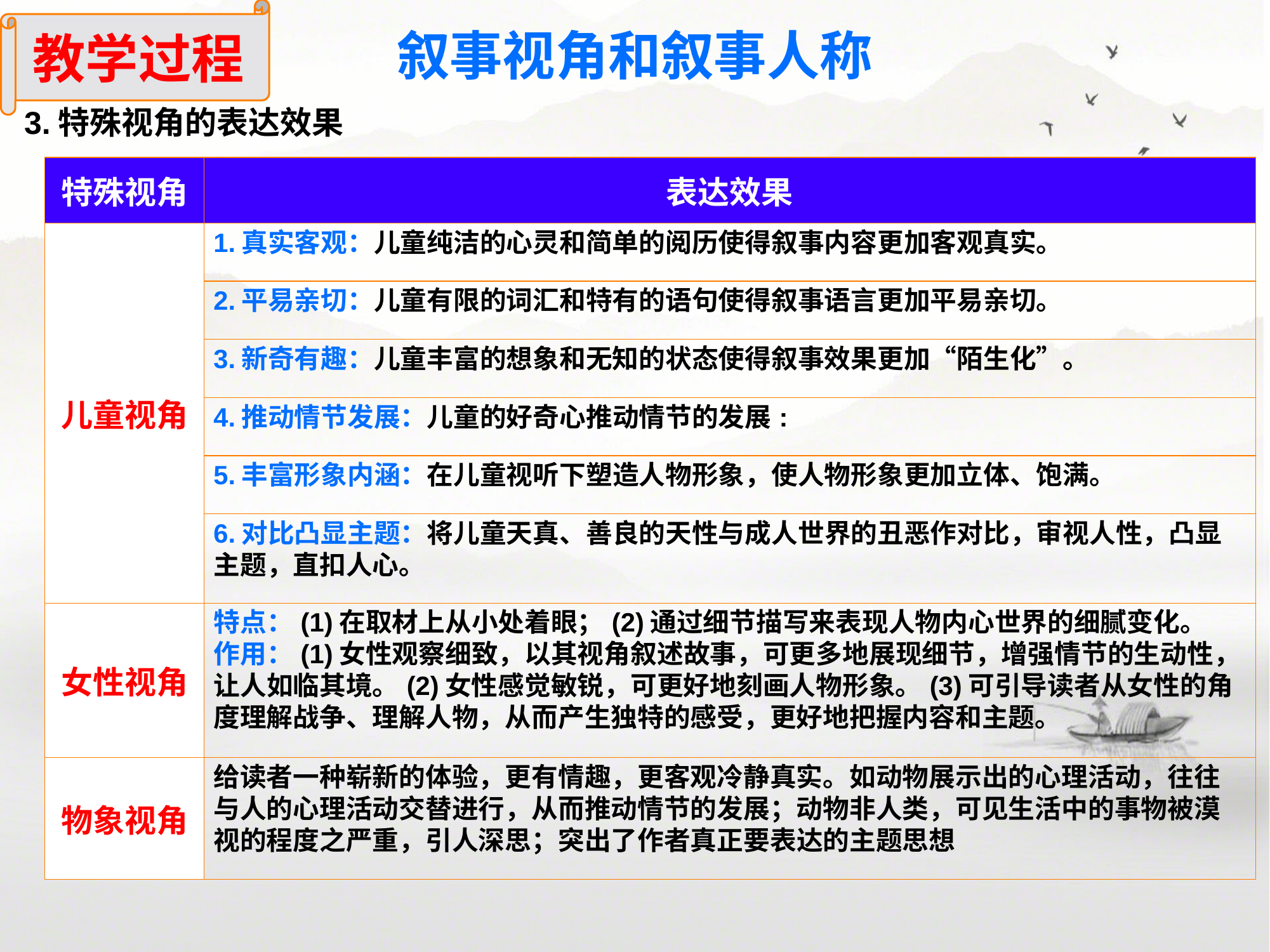

教学过程
叙事视角和叙事人称
3.特殊视角的表达效果
| 特殊视角 | 表达效果 |
| --- | --- |
| 儿童视角 | 1.真实客观：儿童纯洁的心灵和简单的阅历使得叙事内容更加客观真实。 |
|  | 2.平易亲切：儿童有限的词汇和特有的语句使得叙事语言更加平易亲切。 |
|  | 3.新奇有趣：儿童丰富的想象和无知的状态使得叙事效果更加“陌生化”。 |
|  | 4.推动情节发展：儿童的好奇心推动情节的发展: |
|  | 5.丰富形象内涵：在儿童视听下塑造人物形象，使人物形象更加立体、饱满。 |
|  | 6.对比凸显主题：将儿童天真、善良的天性与成人世界的丑恶作对比，审视人性，凸显主题，直扣人心。 |
| 女性视角 | 特点：(1)在取材上从小处着眼；(2)通过细节描写来表现人物内心世界的细腻变化。 作用：(1)女性观察细致，以其视角叙述故事，可更多地展现细节，增强情节的生动性，让人如临其境。(2)女性感觉敏锐，可更好地刻画人物形象。(3)可引导读者从女性的角度理解战争、理解人物，从而产生独特的感受，更好地把握内容和主题。 |
| 物象视角 | 给读者一种崭新的体验，更有情趣，更客观冷静真实。如动物展示出的心理活动，往往与人的心理活动交替进行，从而推动情节的发展；动物非人类，可见生活中的事物被漠视的程度之严重，引人深思；突出了作者真正要表达的主题思想 |